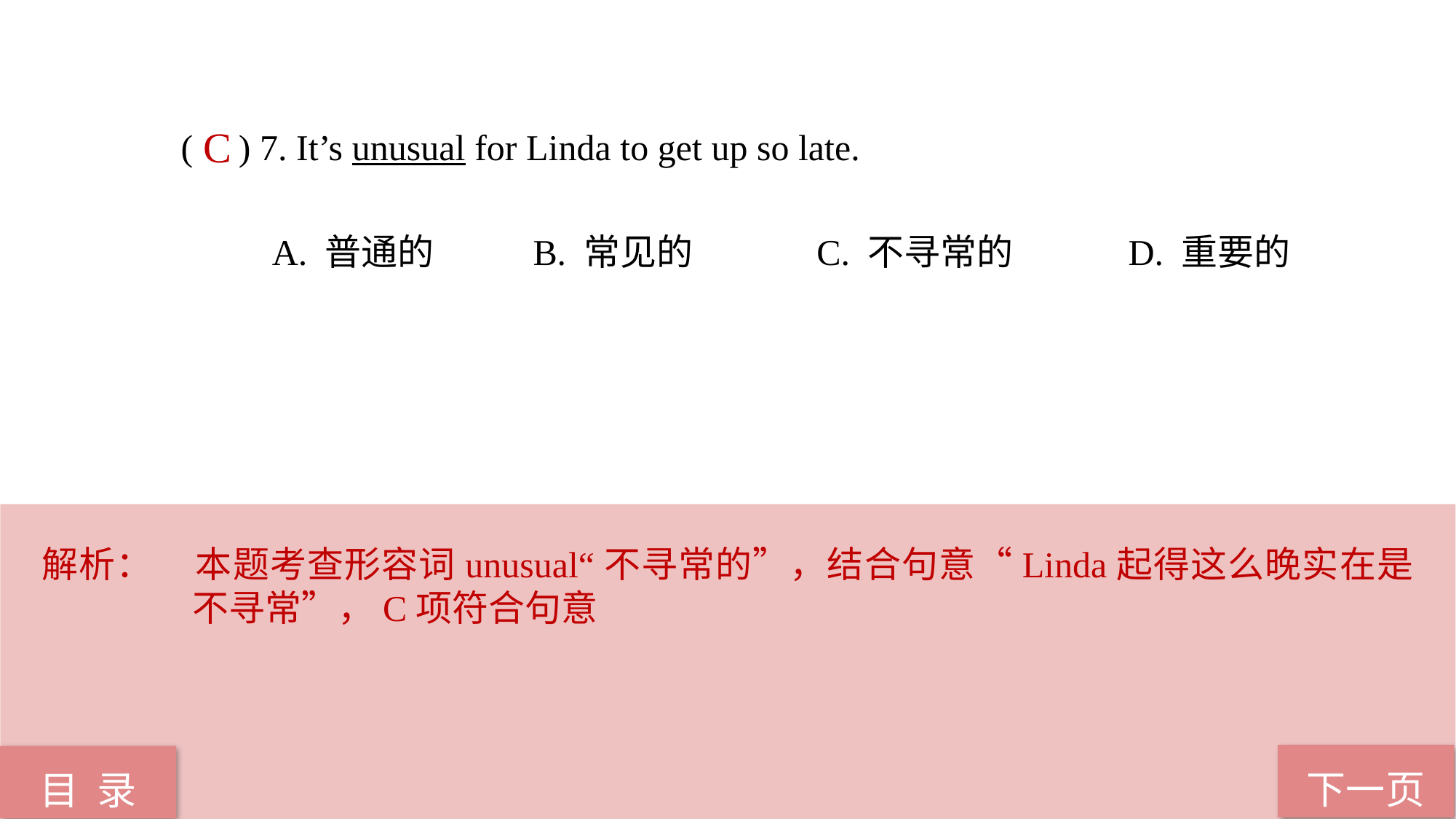

(     ) 7. It’s unusual for Linda to get up so late.

          A. 普通的           B. 常见的              C. 不寻常的             D. 重要的
C
解析：	本题考查形容词unusual“不寻常的”，结合句意“Linda起得这么晚实在是不寻常”，C项符合句意